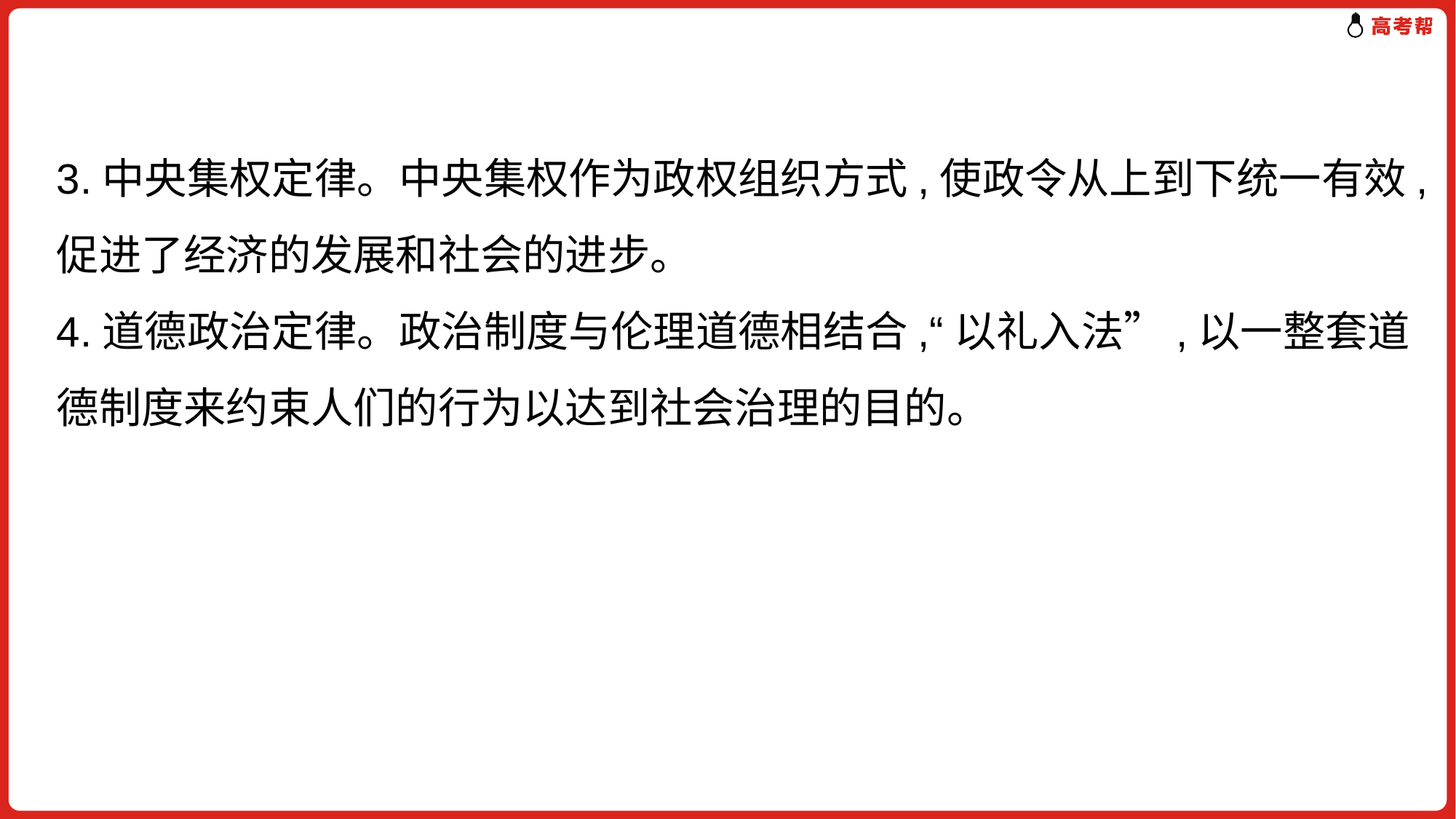

3.中央集权定律。中央集权作为政权组织方式,使政令从上到下统一有效,
促进了经济的发展和社会的进步。
4.道德政治定律。政治制度与伦理道德相结合,“以礼入法”,以一整套道
德制度来约束人们的行为以达到社会治理的目的。